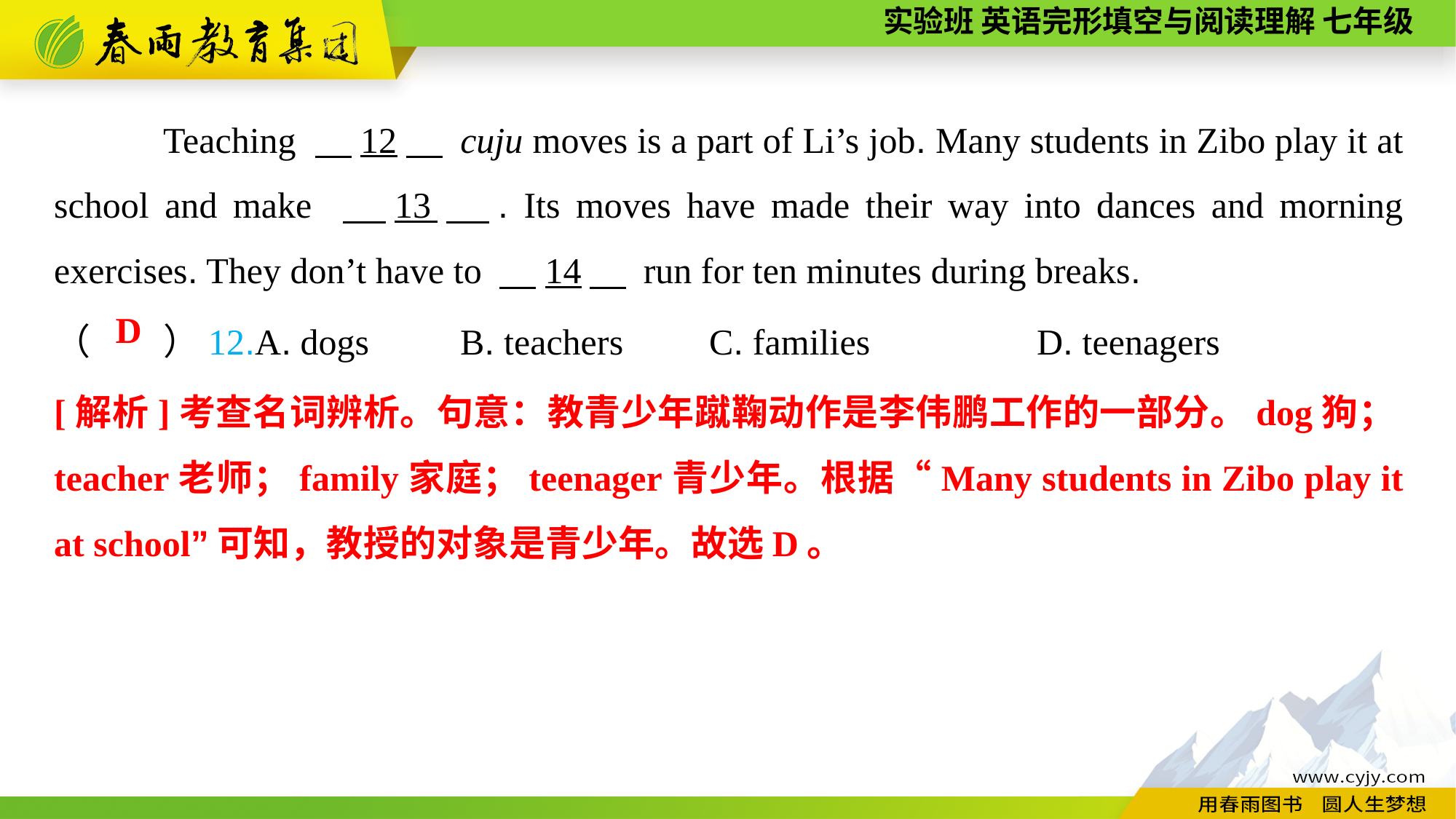

Teaching 　12　 cuju moves is a part of Li’s job. Many students in Zibo play it at school and make 　13　. Its moves have made their way into dances and morning exercises. They don’t have to 　14　 run for ten minutes during breaks.
（　　）12.A. dogs          B. teachers	C. families		D. teenagers
D
[解析]考查名词辨析。句意：教青少年蹴鞠动作是李伟鹏工作的一部分。dog狗；teacher老师；family家庭；teenager青少年。根据“Many students in Zibo play it at school”可知，教授的对象是青少年。故选D。